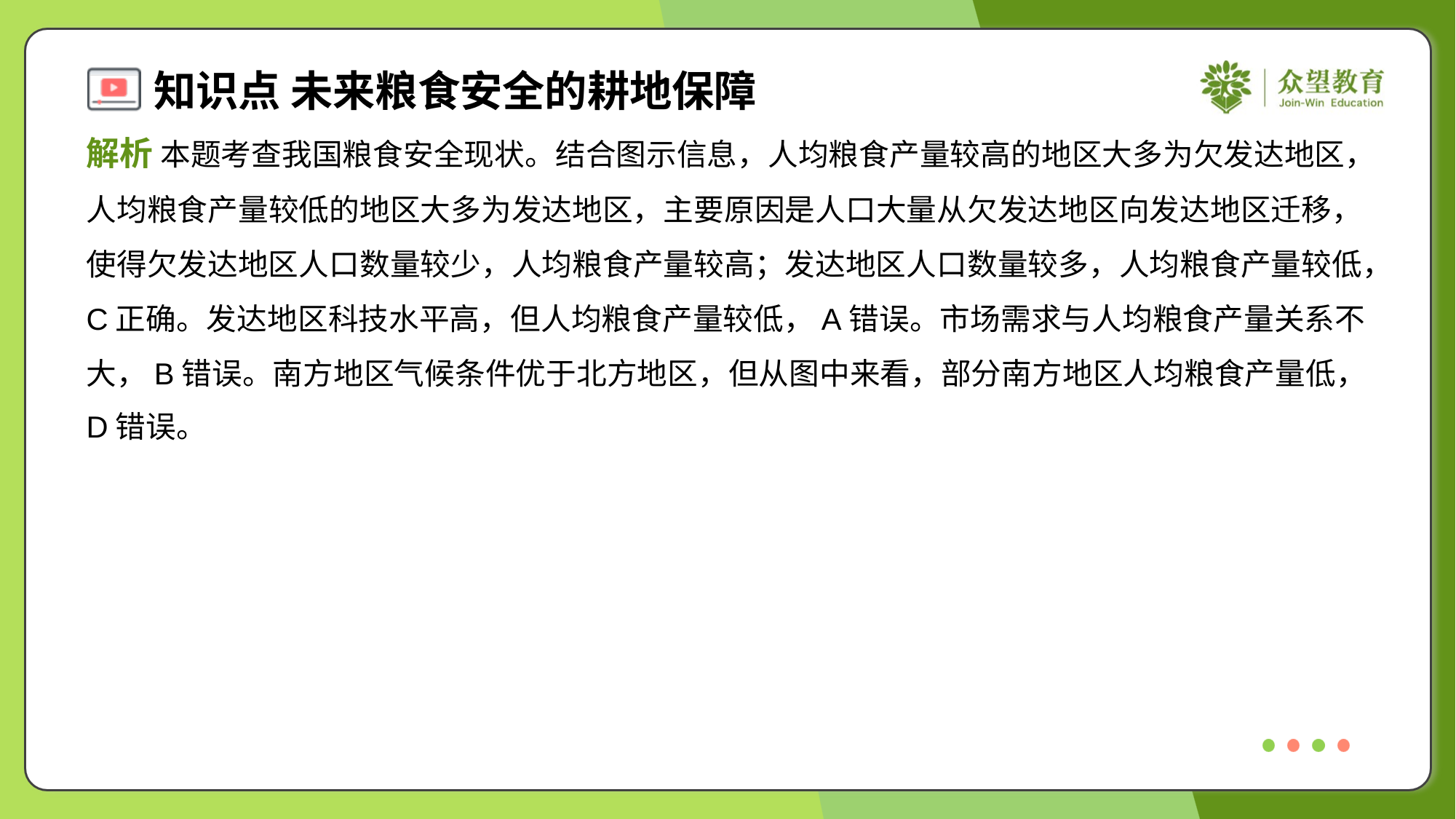

解析 本题考查我国粮食安全现状。结合图示信息，人均粮食产量较高的地区大多为欠发达地区，
人均粮食产量较低的地区大多为发达地区，主要原因是人口大量从欠发达地区向发达地区迁移，
使得欠发达地区人口数量较少，人均粮食产量较高；发达地区人口数量较多，人均粮食产量较低，
C正确。发达地区科技水平高，但人均粮食产量较低，A错误。市场需求与人均粮食产量关系不
大，B错误。南方地区气候条件优于北方地区，但从图中来看，部分南方地区人均粮食产量低，
D错误。